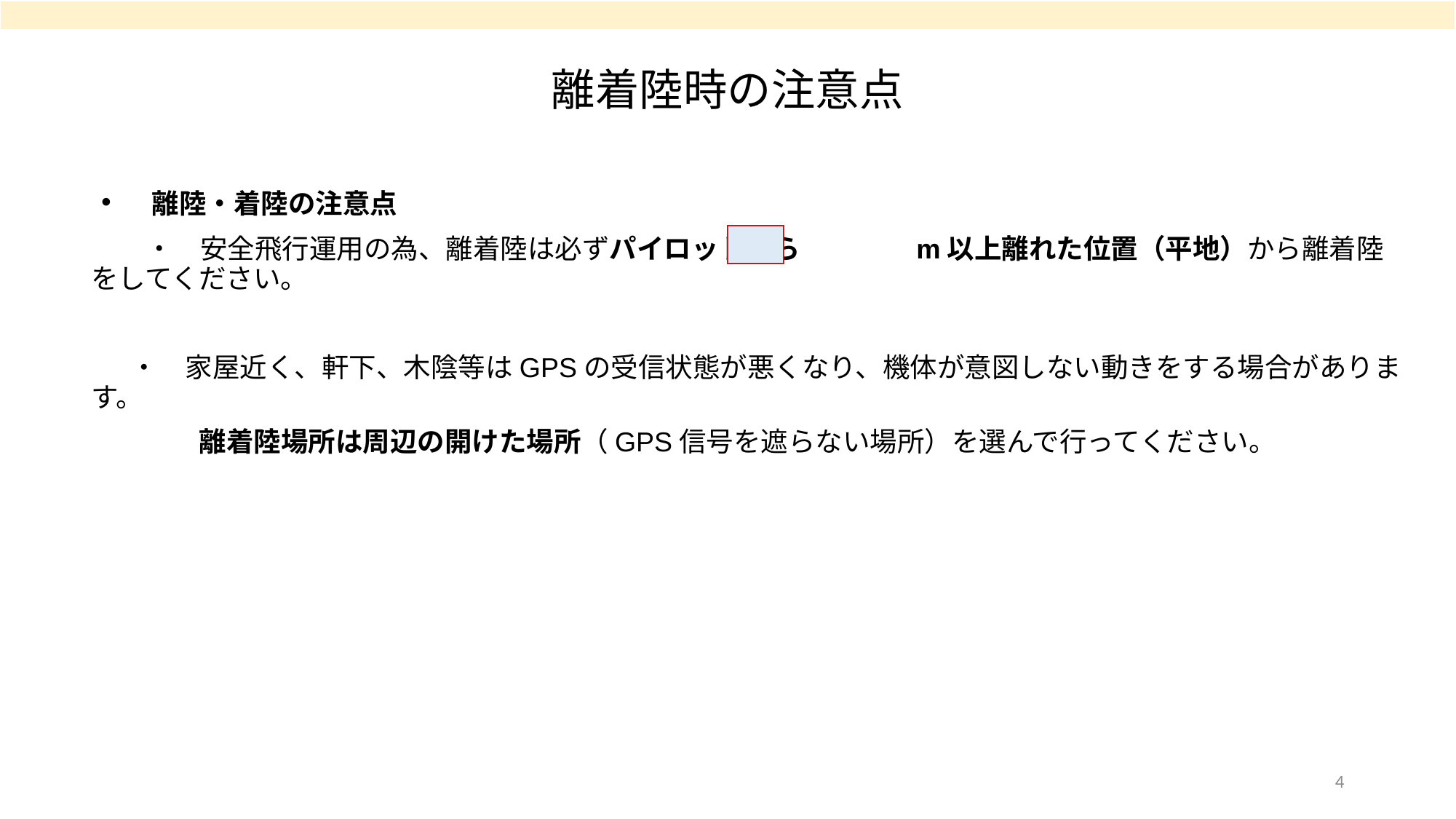

# 離着陸時の注意点
・　離陸・着陸の注意点
　　・　安全飛行運用の為、離着陸は必ずパイロットから　　　　m以上離れた位置（平地）から離着陸をしてください。

　  ・　家屋近く、軒下、木陰等はGPSの受信状態が悪くなり、機体が意図しない動きをする場合があります。
　　　　 離着陸場所は周辺の開けた場所（GPS信号を遮らない場所）を選んで行ってください。

4